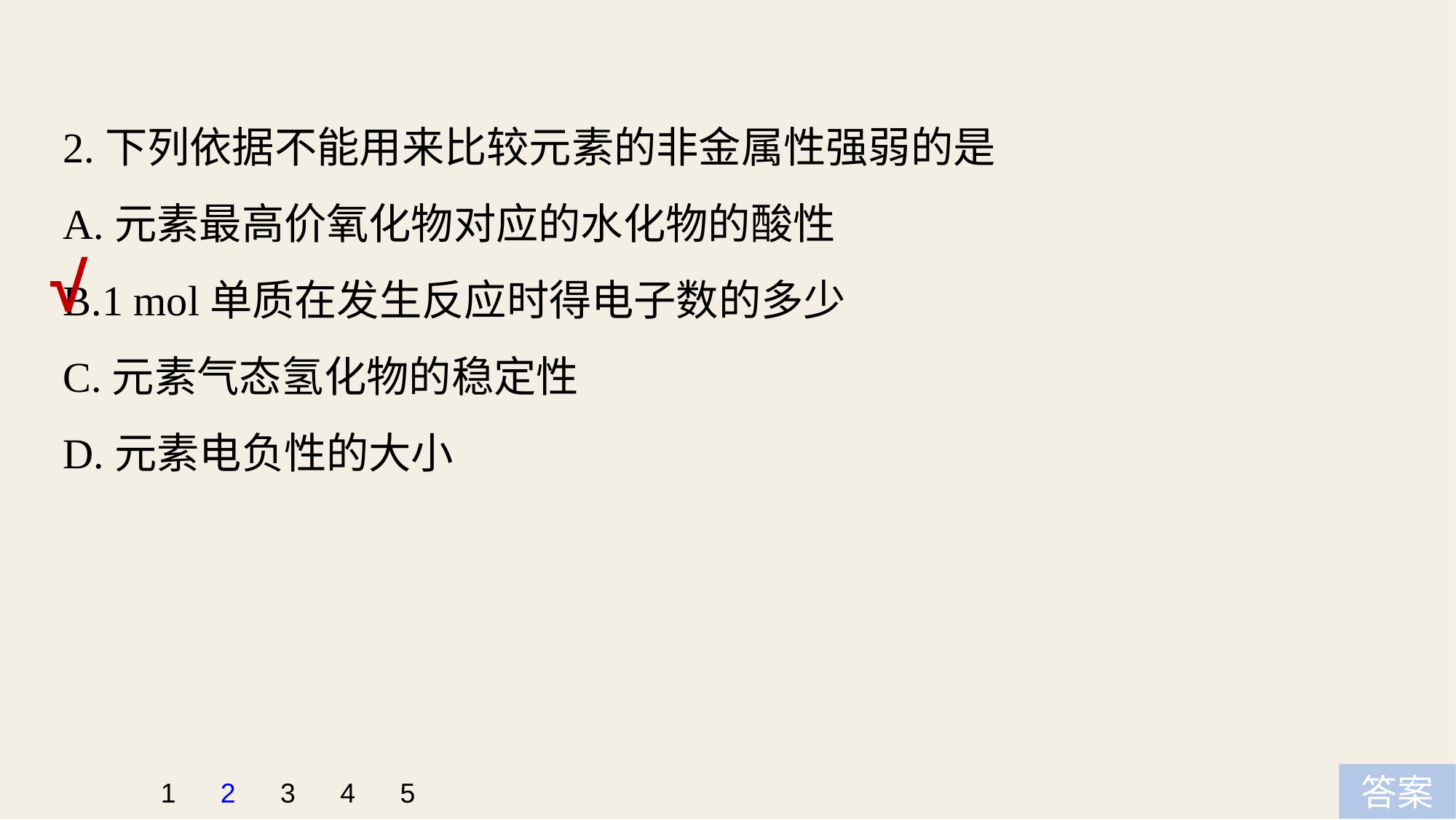

2.下列依据不能用来比较元素的非金属性强弱的是
A.元素最高价氧化物对应的水化物的酸性
B.1 mol单质在发生反应时得电子数的多少
C.元素气态氢化物的稳定性
D.元素电负性的大小
√
1
2
3
4
5
答案